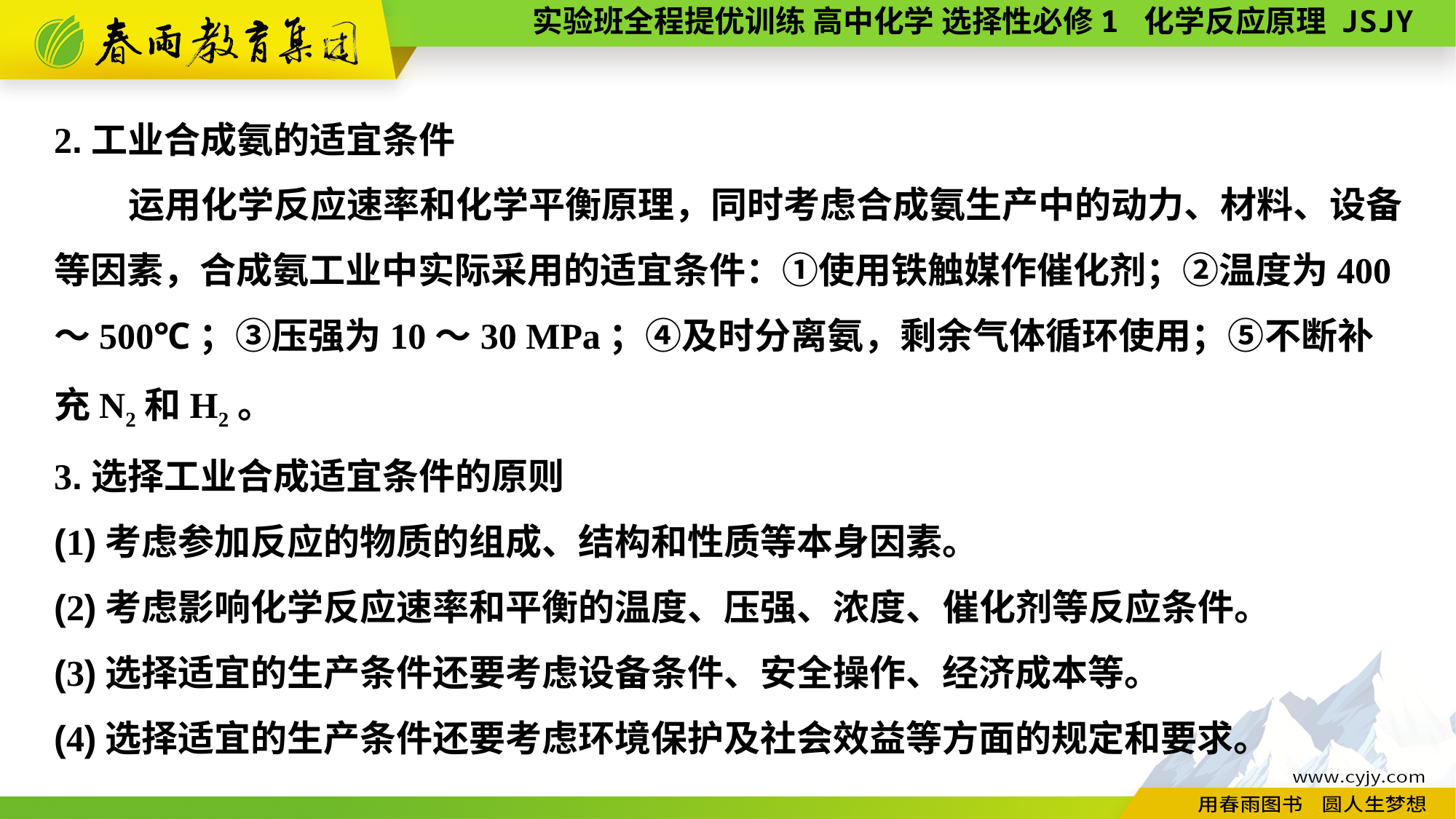

2.工业合成氨的适宜条件
        运用化学反应速率和化学平衡原理，同时考虑合成氨生产中的动力、材料、设备等因素，合成氨工业中实际采用的适宜条件：①使用铁触媒作催化剂；②温度为400～500℃；③压强为10～30 MPa；④及时分离氨，剩余气体循环使用；⑤不断补充N2和H2。
3.选择工业合成适宜条件的原则
(1)考虑参加反应的物质的组成、结构和性质等本身因素。
(2)考虑影响化学反应速率和平衡的温度、压强、浓度、催化剂等反应条件。
(3)选择适宜的生产条件还要考虑设备条件、安全操作、经济成本等。
(4)选择适宜的生产条件还要考虑环境保护及社会效益等方面的规定和要求。